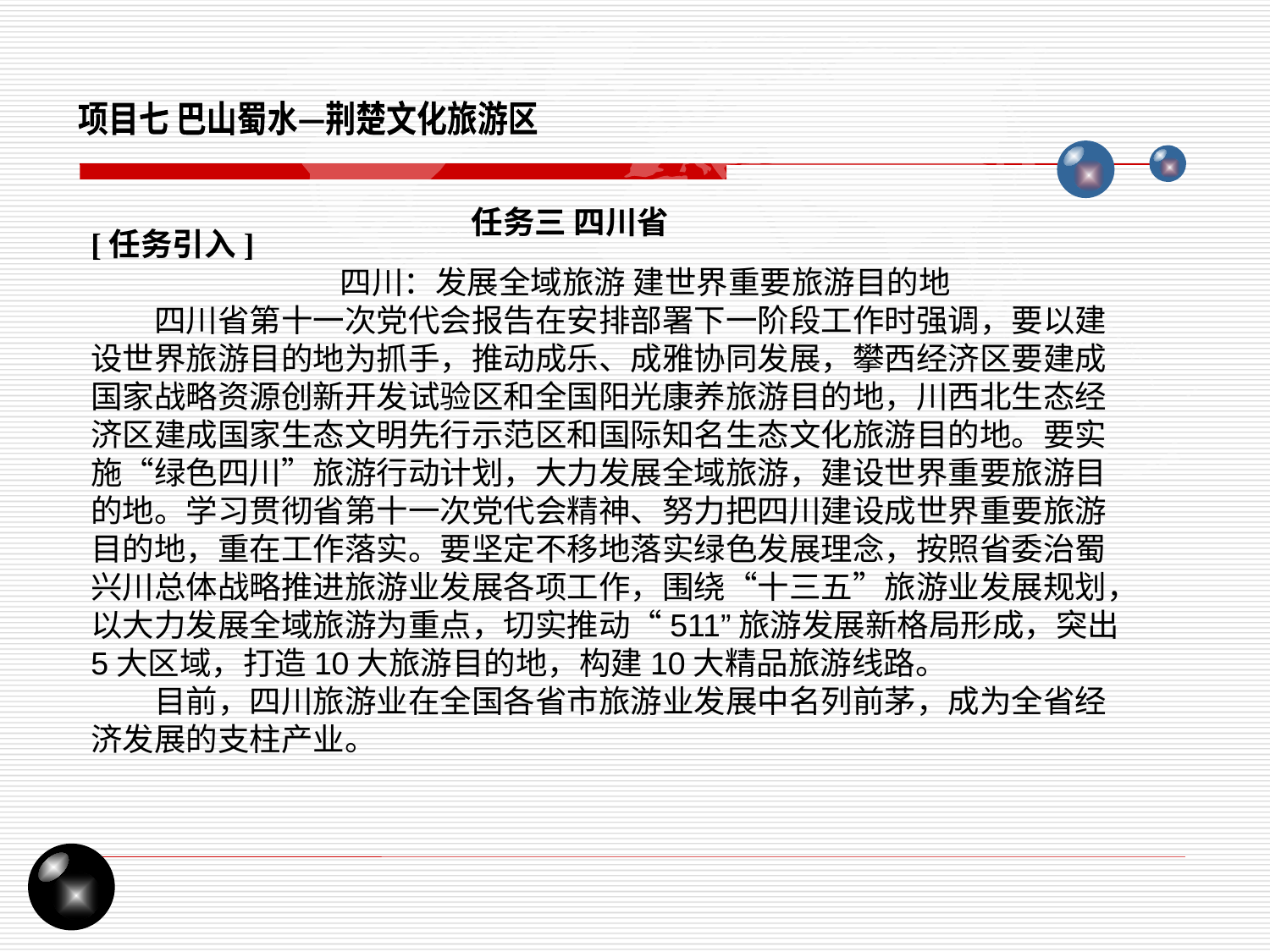

项目七 巴山蜀水—荆楚文化旅游区
任务三 四川省

[任务引入]
四川：发展全域旅游 建世界重要旅游目的地
四川省第十一次党代会报告在安排部署下一阶段工作时强调，要以建设世界旅游目的地为抓手，推动成乐、成雅协同发展，攀西经济区要建成国家战略资源创新开发试验区和全国阳光康养旅游目的地，川西北生态经济区建成国家生态文明先行示范区和国际知名生态文化旅游目的地。要实施“绿色四川”旅游行动计划，大力发展全域旅游，建设世界重要旅游目的地。学习贯彻省第十一次党代会精神、努力把四川建设成世界重要旅游目的地，重在工作落实。要坚定不移地落实绿色发展理念，按照省委治蜀兴川总体战略推进旅游业发展各项工作，围绕“十三五”旅游业发展规划，以大力发展全域旅游为重点，切实推动“511”旅游发展新格局形成，突出5大区域，打造10大旅游目的地，构建10大精品旅游线路。
目前，四川旅游业在全国各省市旅游业发展中名列前茅，成为全省经济发展的支柱产业。